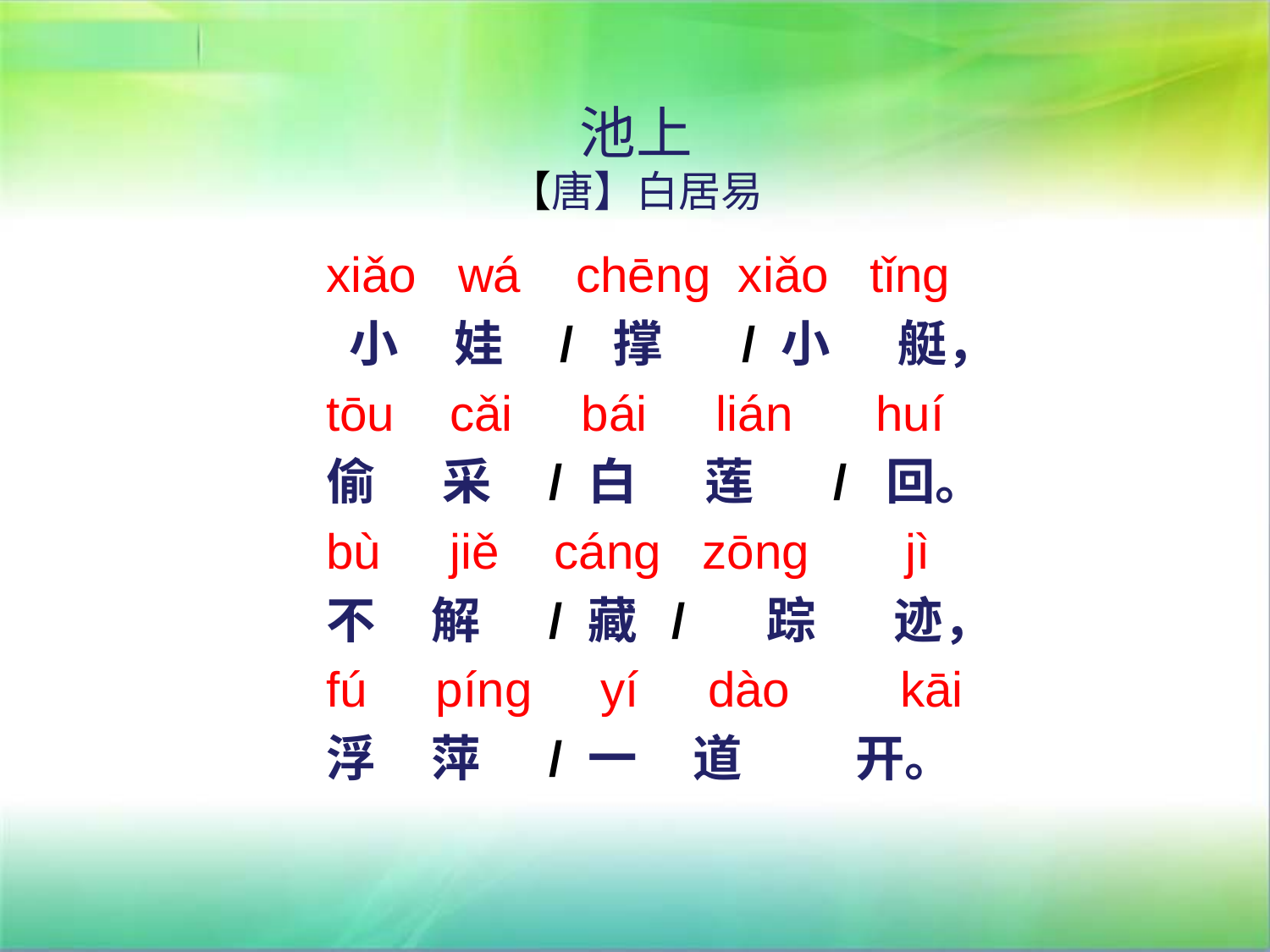

# 池上 【唐】白居易
xiǎo   wá    chēnɡ  xiǎo   tǐnɡ
 小     娃    /  撑      / 小      艇，
tōu    cǎi     bái     lián      huí
偷      采    / 白      莲      /  回。
bù     jiě    cánɡ   zōnɡ       jì
不     解     / 藏  /     踪       迹，
fú     pínɡ     yí     dào        kāi
浮     萍     / 一     道          开。